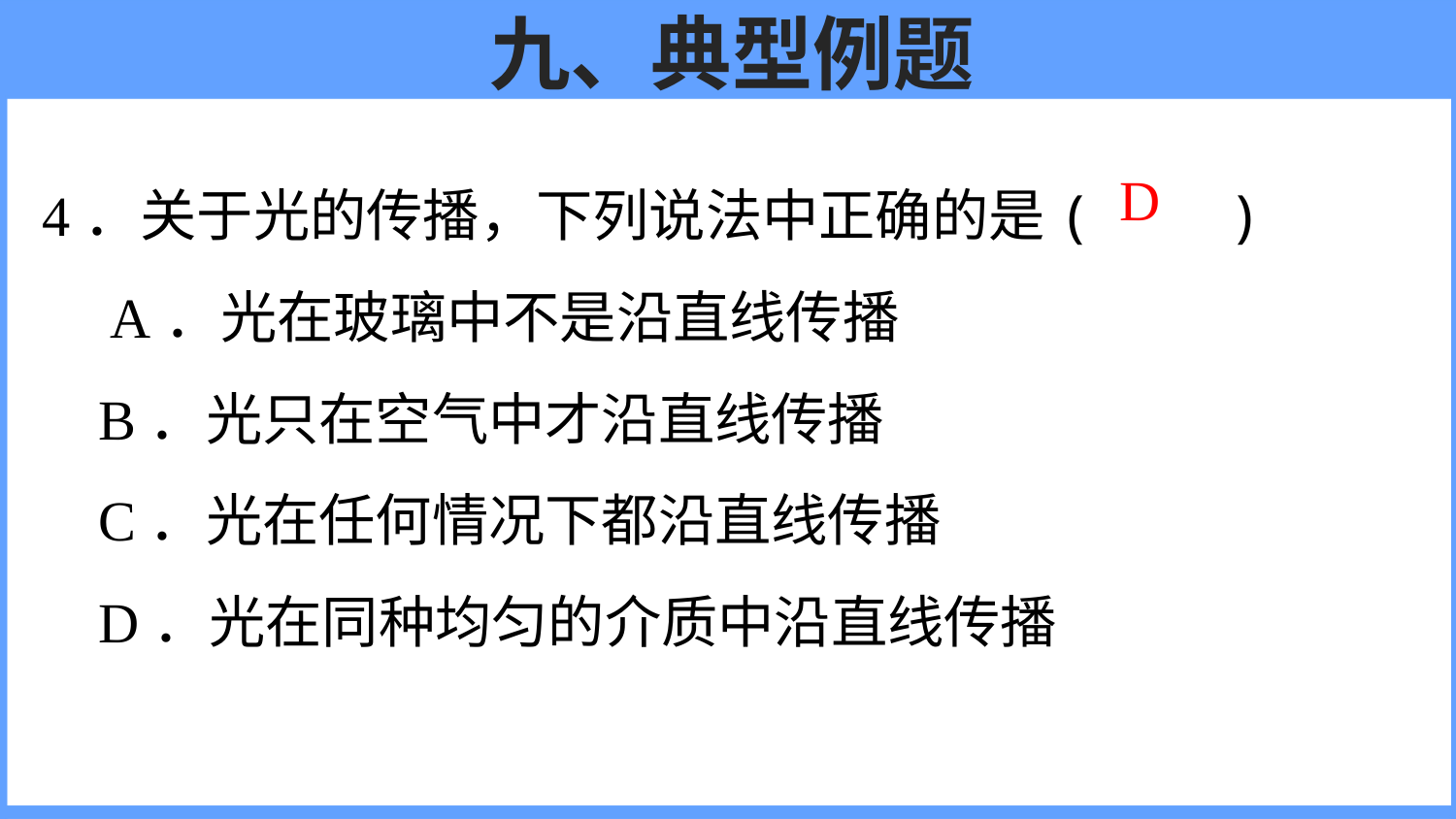

# 九、典型例题

4．关于光的传播，下列说法中正确的是(    )
  A．光在玻璃中不是沿直线传播
    B．光只在空气中才沿直线传播
    C．光在任何情况下都沿直线传播
    D．光在同种均匀的介质中沿直线传播

D